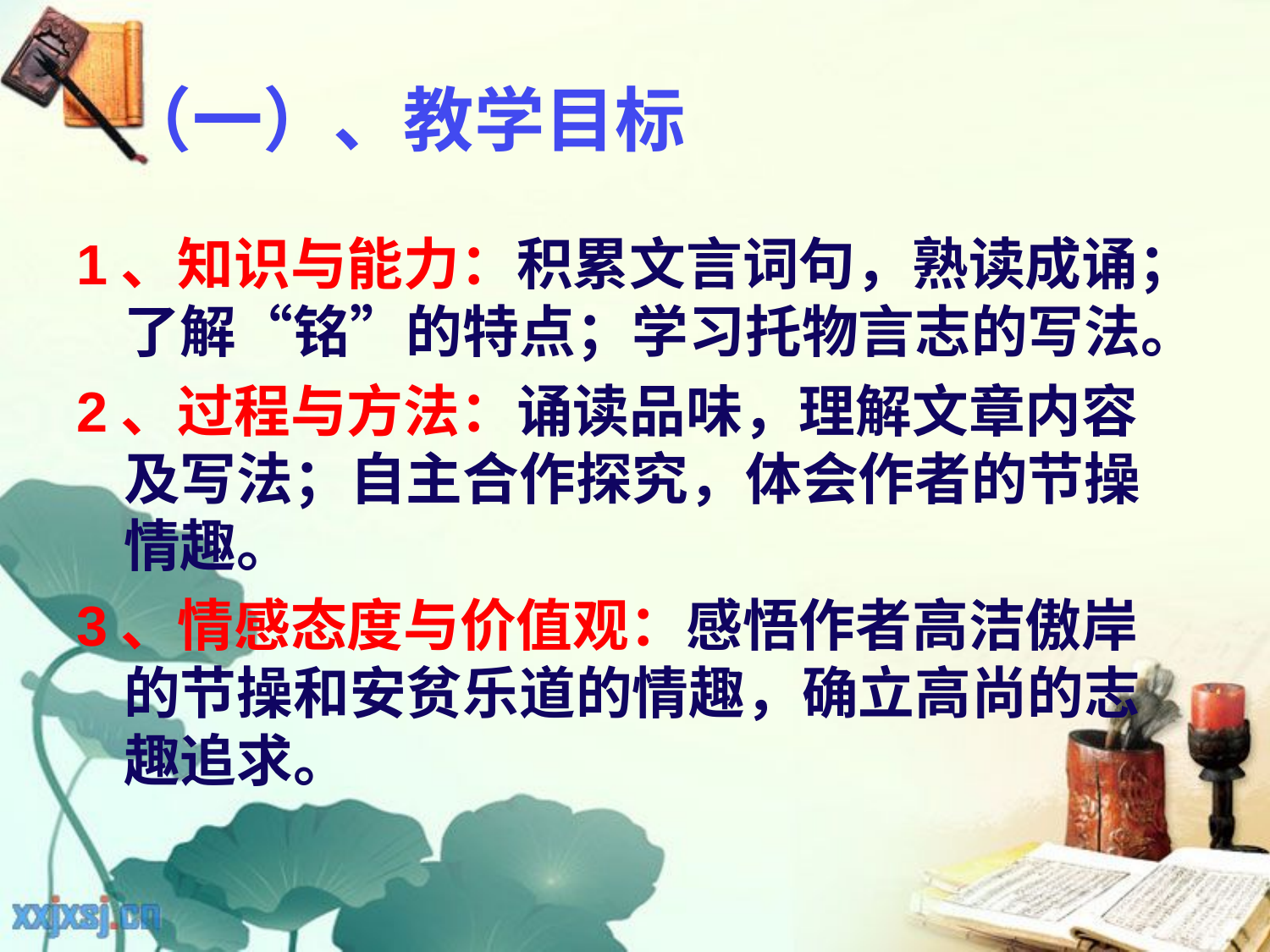

# （一）、教学目标
1、知识与能力：积累文言词句，熟读成诵；了解“铭”的特点；学习托物言志的写法。
2、过程与方法：诵读品味，理解文章内容及写法；自主合作探究，体会作者的节操情趣。
3、情感态度与价值观：感悟作者高洁傲岸的节操和安贫乐道的情趣，确立高尚的志趣追求。